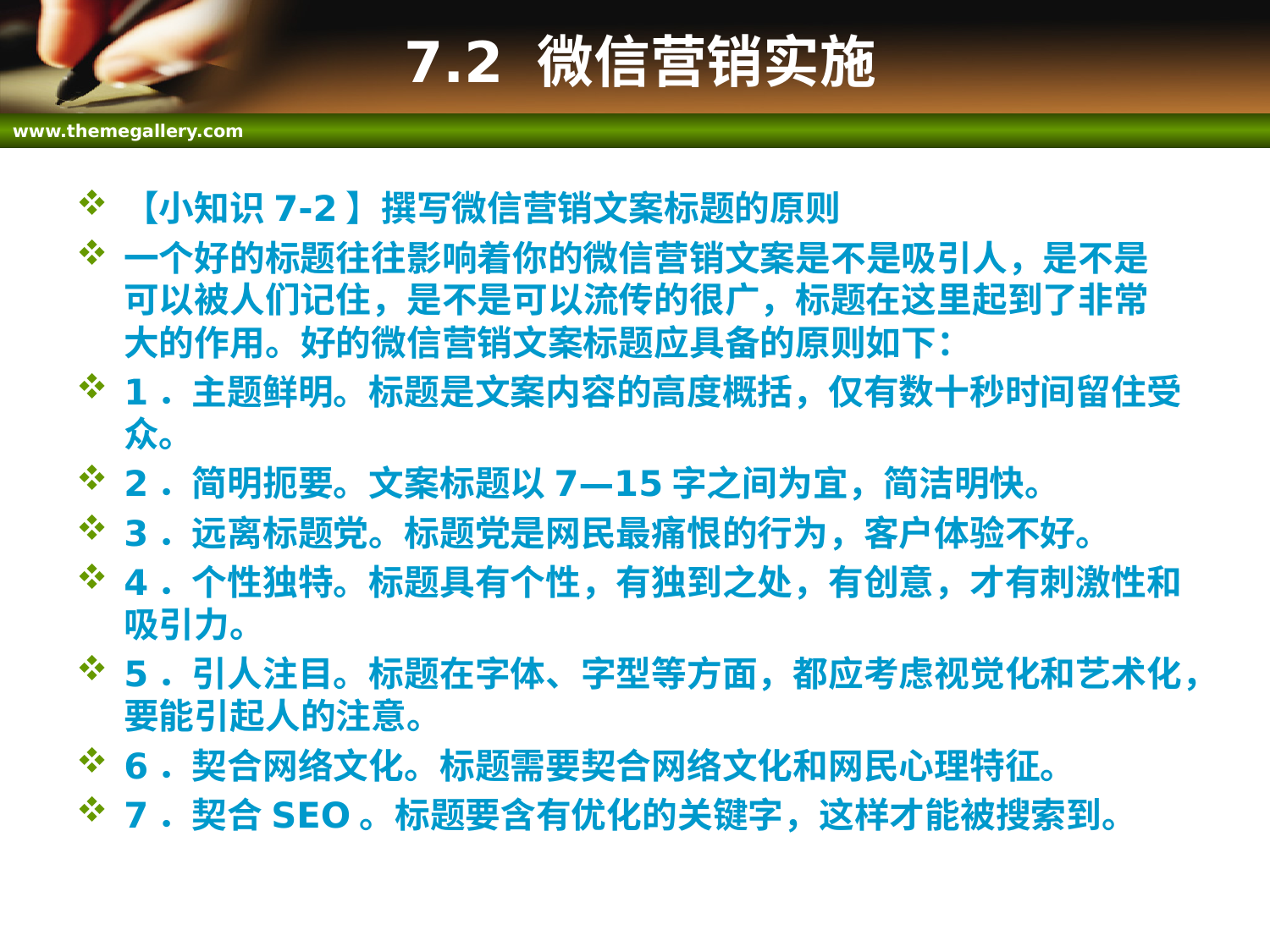

# 7.2 微信营销实施
【小知识7-2】撰写微信营销文案标题的原则
一个好的标题往往影响着你的微信营销文案是不是吸引人，是不是可以被人们记住，是不是可以流传的很广，标题在这里起到了非常大的作用。好的微信营销文案标题应具备的原则如下：
1．主题鲜明。标题是文案内容的高度概括，仅有数十秒时间留住受众。
2．简明扼要。文案标题以7—15字之间为宜，简洁明快。
3．远离标题党。标题党是网民最痛恨的行为，客户体验不好。
4．个性独特。标题具有个性，有独到之处，有创意，才有刺激性和吸引力。
5．引人注目。标题在字体、字型等方面，都应考虑视觉化和艺术化，要能引起人的注意。
6．契合网络文化。标题需要契合网络文化和网民心理特征。
7．契合SEO。标题要含有优化的关键字，这样才能被搜索到。